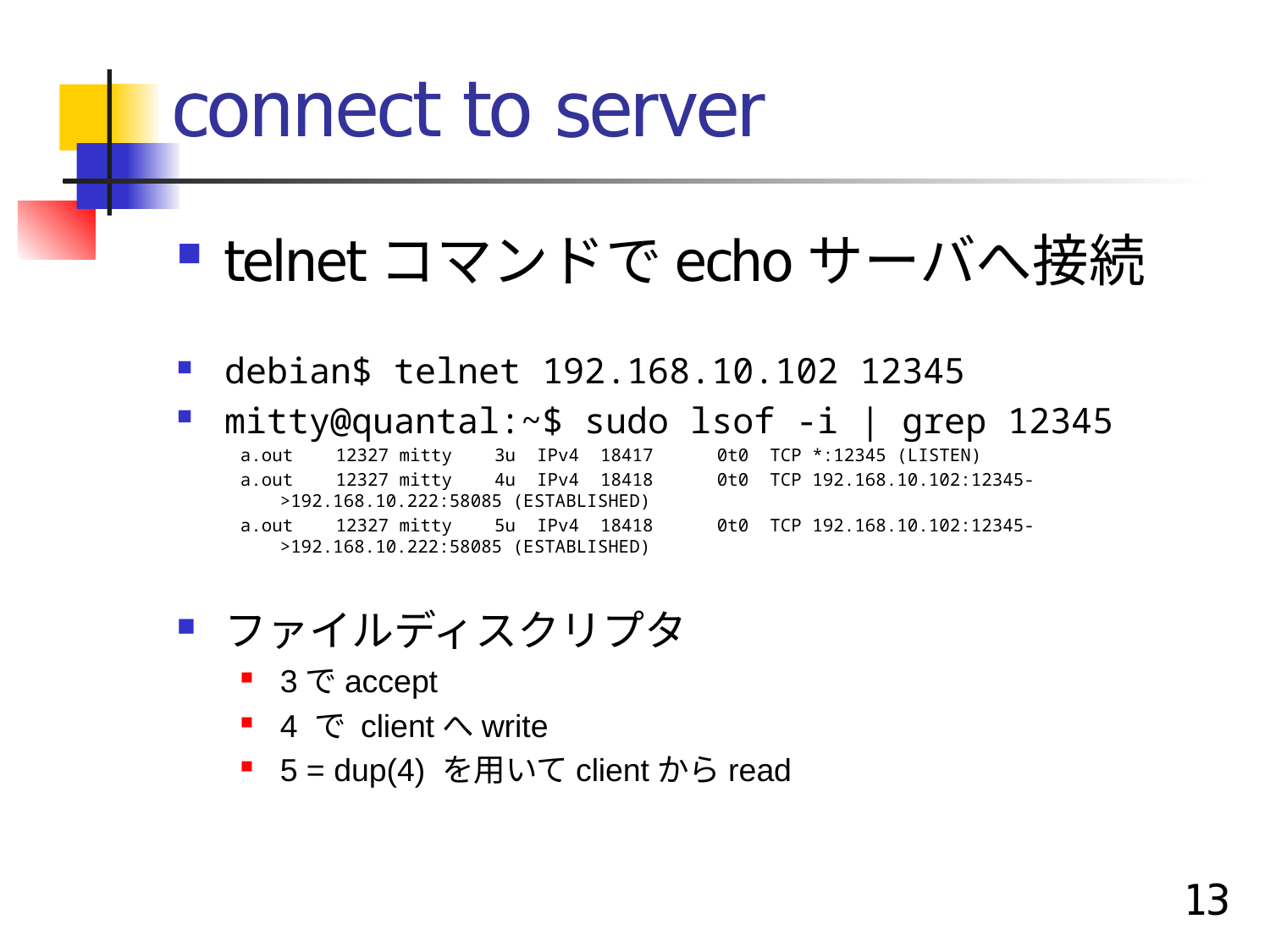

# connect to server
telnetコマンドでechoサーバへ接続

debian$ telnet 192.168.10.102 12345
mitty@quantal:~$ sudo lsof -i | grep 12345
a.out    12327 mitty    3u  IPv4  18417      0t0  TCP *:12345 (LISTEN)
a.out    12327 mitty    4u  IPv4  18418      0t0  TCP 192.168.10.102:12345->192.168.10.222:58085 (ESTABLISHED)
a.out    12327 mitty    5u  IPv4  18418      0t0  TCP 192.168.10.102:12345->192.168.10.222:58085 (ESTABLISHED)

ファイルディスクリプタ
3でaccept
4 で clientへwrite
5 = dup(4) を用いてclientからread
13